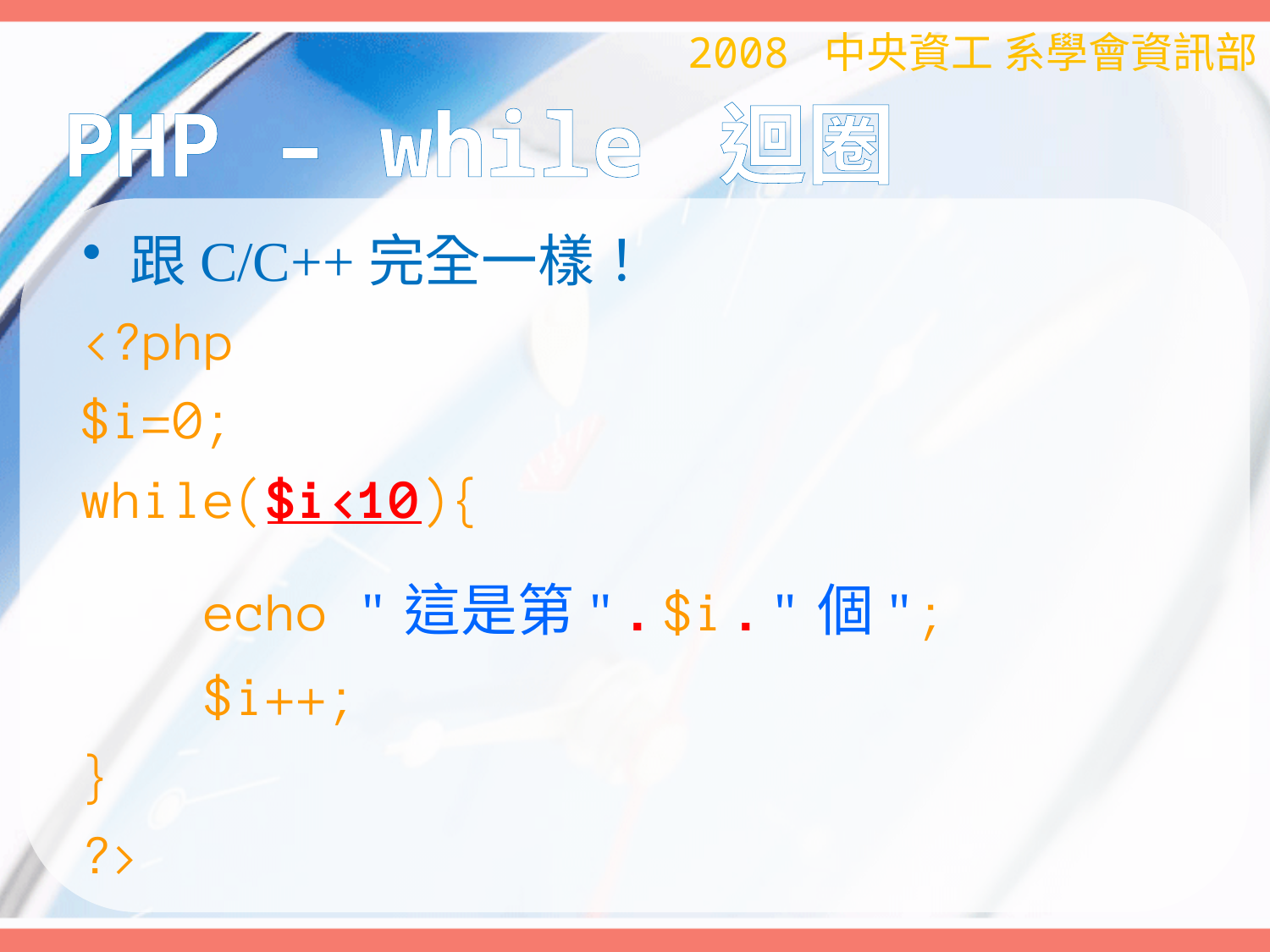

2008 中央資工 系學會資訊部
# PHP – while 迴圈

跟C/C++完全一樣！
<?php
$i=0;
while($i<10){
    echo "這是第".$i."個";
    $i++;
}
?>